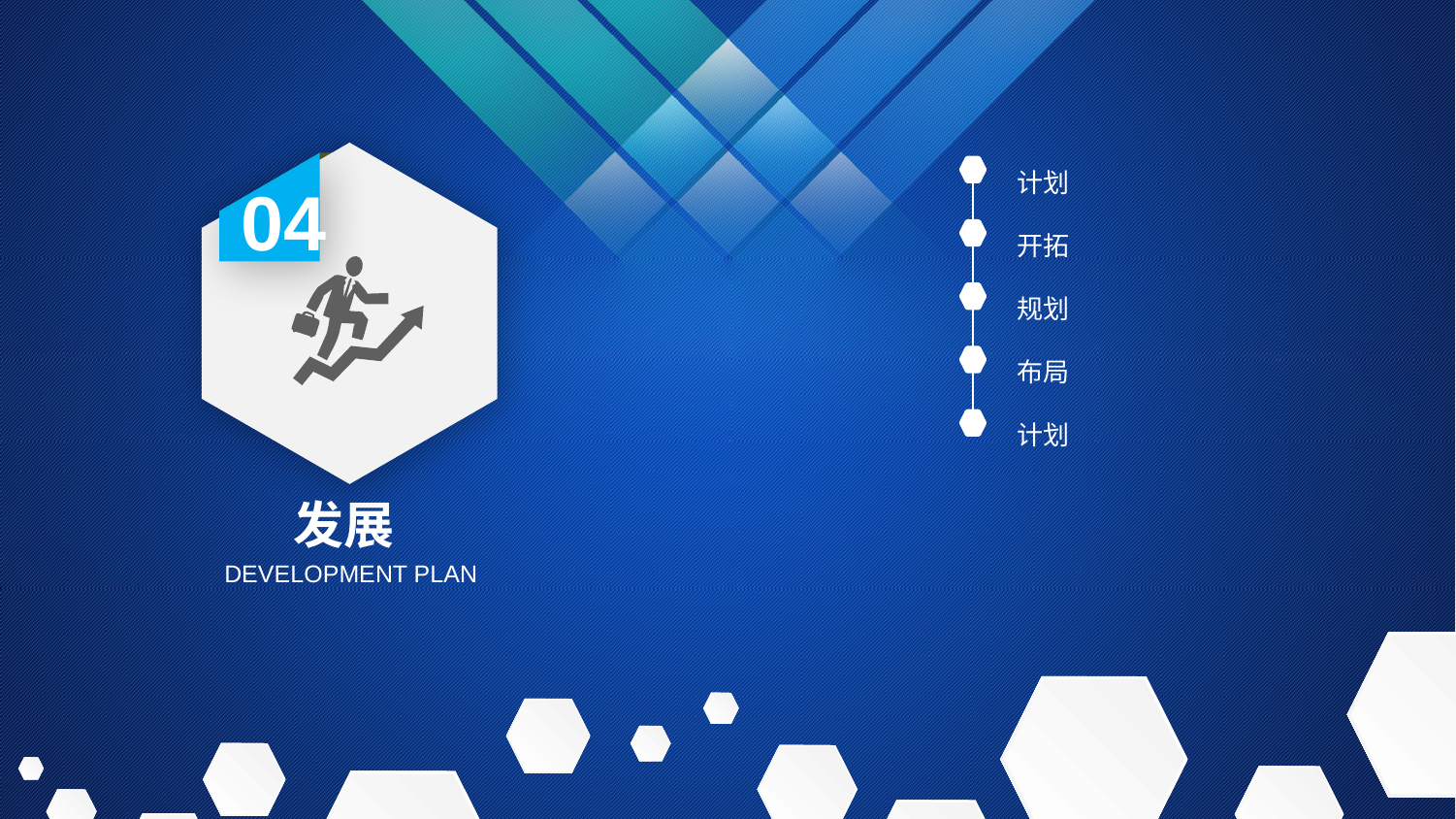

计划
开拓
规划
布局
计划

04

发展
DEVELOPMENT PLAN